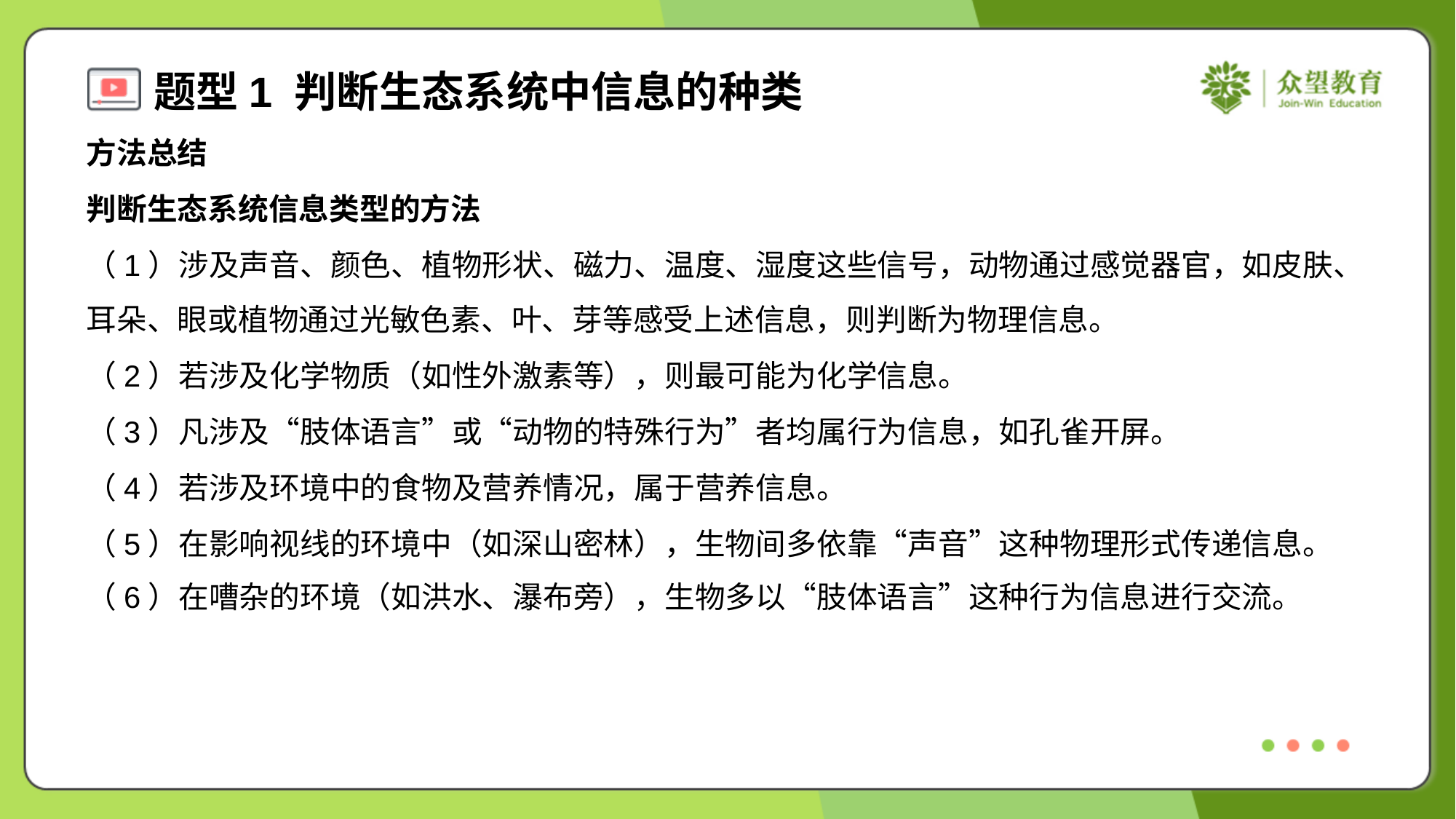

方法总结
判断生态系统信息类型的方法
（1）涉及声音、颜色、植物形状、磁力、温度、湿度这些信号，动物通过感觉器官，如皮肤、
耳朵、眼或植物通过光敏色素、叶、芽等感受上述信息，则判断为物理信息。
（2）若涉及化学物质（如性外激素等），则最可能为化学信息。
（3）凡涉及“肢体语言”或“动物的特殊行为”者均属行为信息，如孔雀开屏。
（4）若涉及环境中的食物及营养情况，属于营养信息。
（5）在影响视线的环境中（如深山密林），生物间多依靠“声音”这种物理形式传递信息。
（6）在嘈杂的环境（如洪水、瀑布旁），生物多以“肢体语言”这种行为信息进行交流。